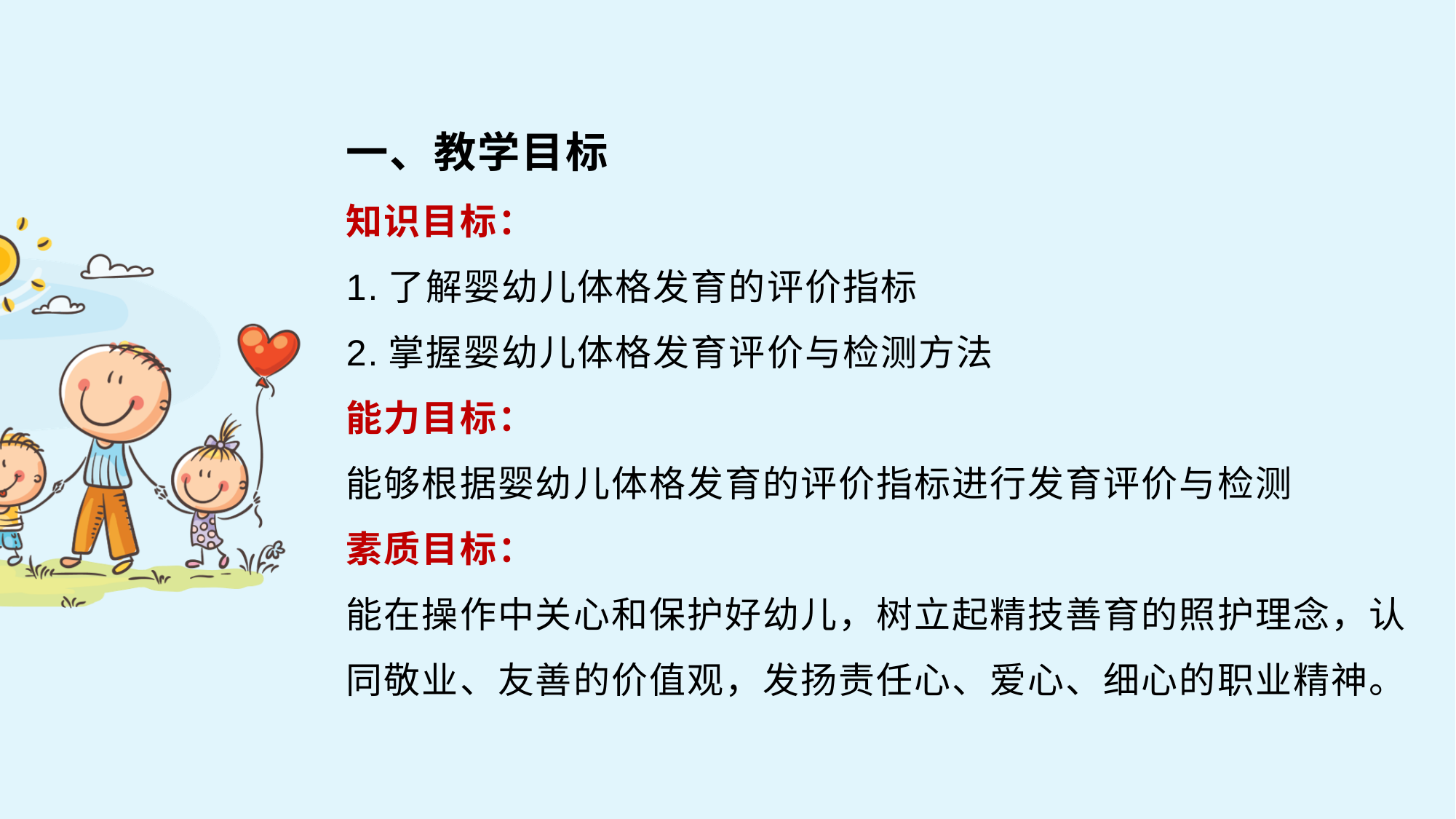

一、教学目标
知识目标：
1.了解婴幼儿体格发育的评价指标
2.掌握婴幼儿体格发育评价与检测方法
能力目标：
能够根据婴幼儿体格发育的评价指标进行发育评价与检测
素质目标：
能在操作中关心和保护好幼儿，树立起精技善育的照护理念，认同敬业、友善的价值观，发扬责任心、爱心、细心的职业精神。